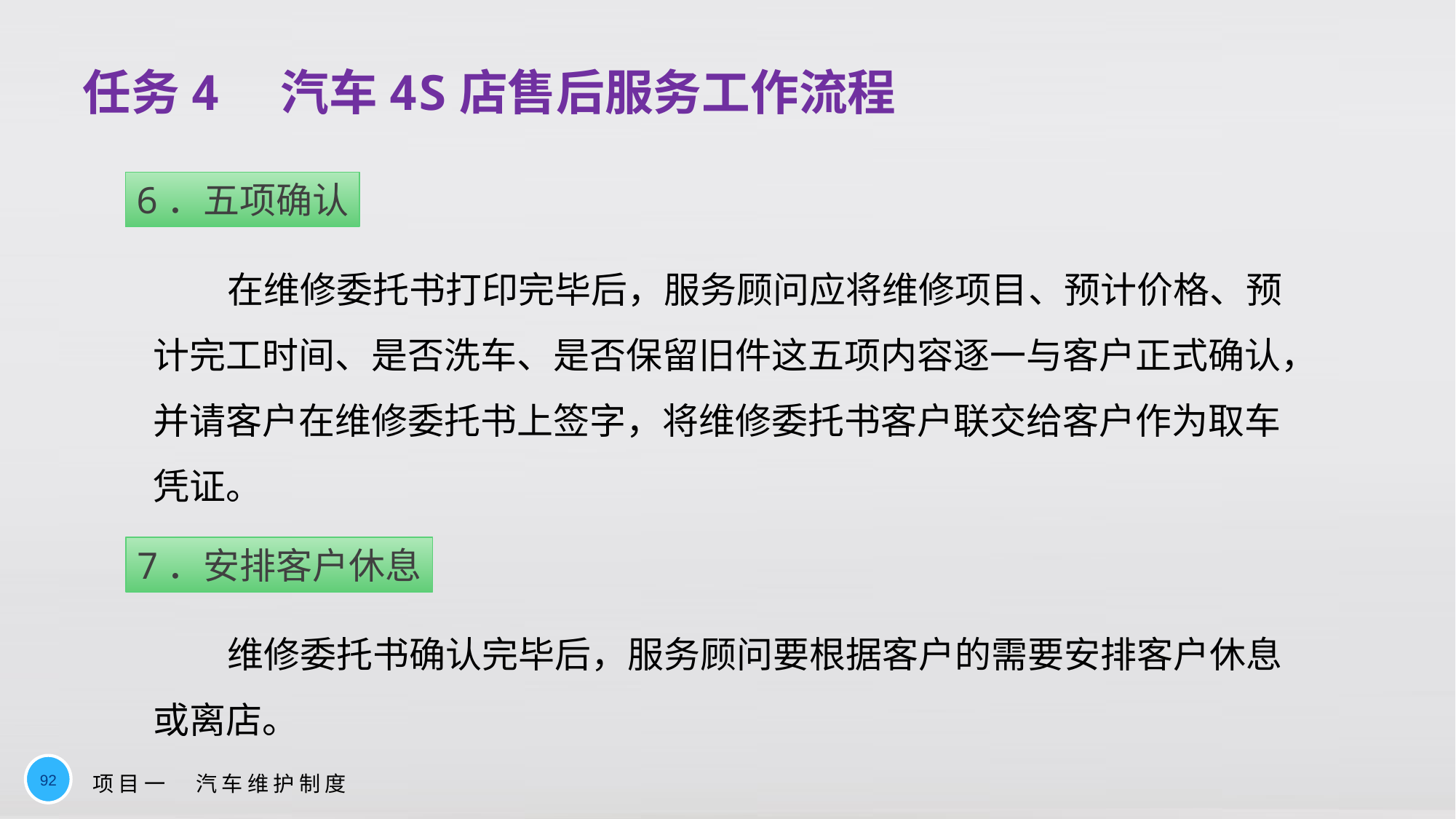

# 任务4　汽车4S店售后服务工作流程
6．五项确认
在维修委托书打印完毕后，服务顾问应将维修项目、预计价格、预计完工时间、是否洗车、是否保留旧件这五项内容逐一与客户正式确认，并请客户在维修委托书上签字，将维修委托书客户联交给客户作为取车凭证。
7．安排客户休息
维修委托书确认完毕后，服务顾问要根据客户的需要安排客户休息或离店。
92